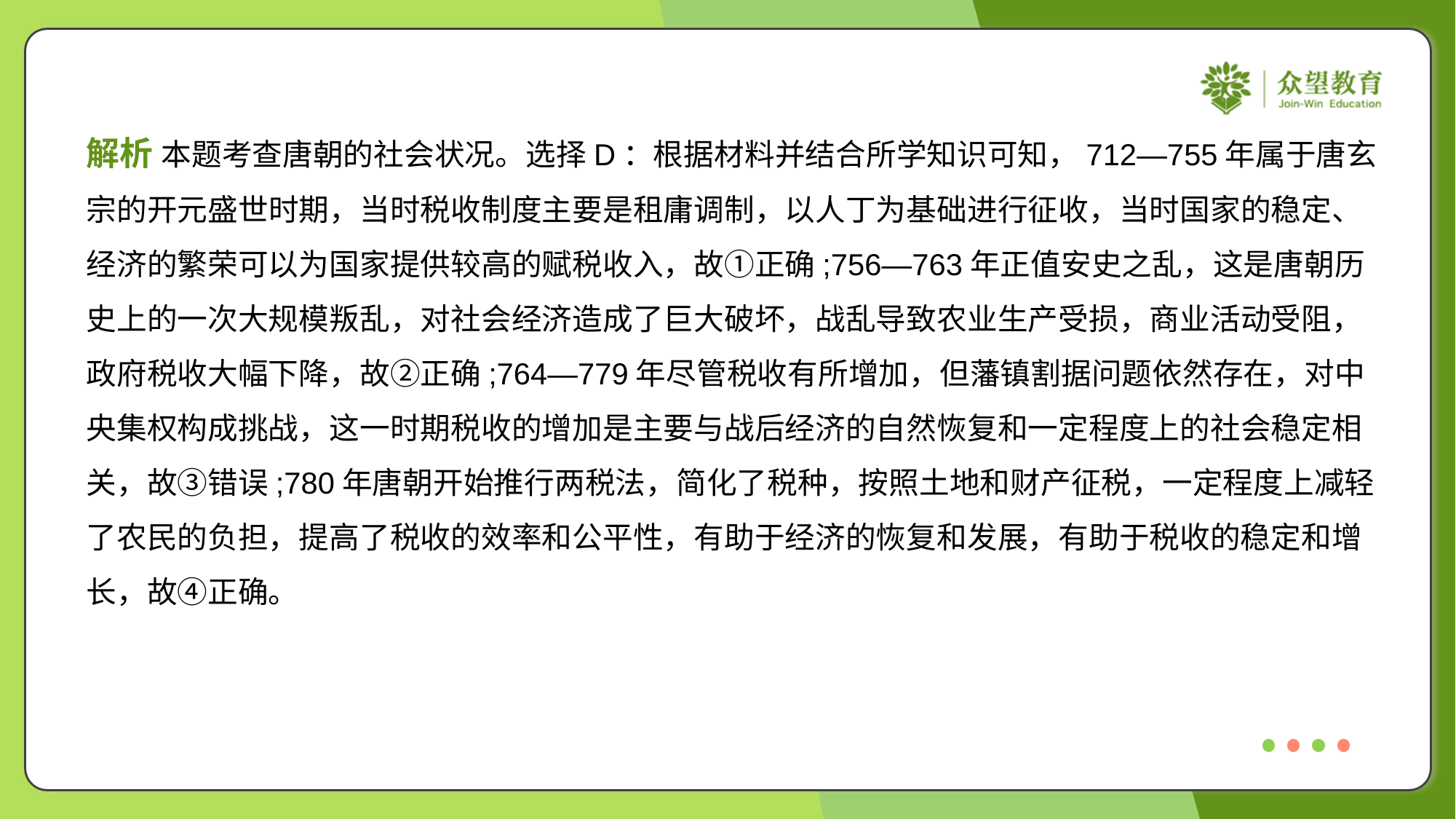

解析 本题考查唐朝的社会状况。选择D：根据材料并结合所学知识可知，712—755年属于唐玄
宗的开元盛世时期，当时税收制度主要是租庸调制，以人丁为基础进行征收，当时国家的稳定、
经济的繁荣可以为国家提供较高的赋税收入，故①正确;756—763年正值安史之乱，这是唐朝历
史上的一次大规模叛乱，对社会经济造成了巨大破坏，战乱导致农业生产受损，商业活动受阻，
政府税收大幅下降，故②正确;764—779年尽管税收有所增加，但藩镇割据问题依然存在，对中
央集权构成挑战，这一时期税收的增加是主要与战后经济的自然恢复和一定程度上的社会稳定相
关，故③错误;780年唐朝开始推行两税法，简化了税种，按照土地和财产征税，一定程度上减轻
了农民的负担，提高了税收的效率和公平性，有助于经济的恢复和发展，有助于税收的稳定和增
长，故④正确。